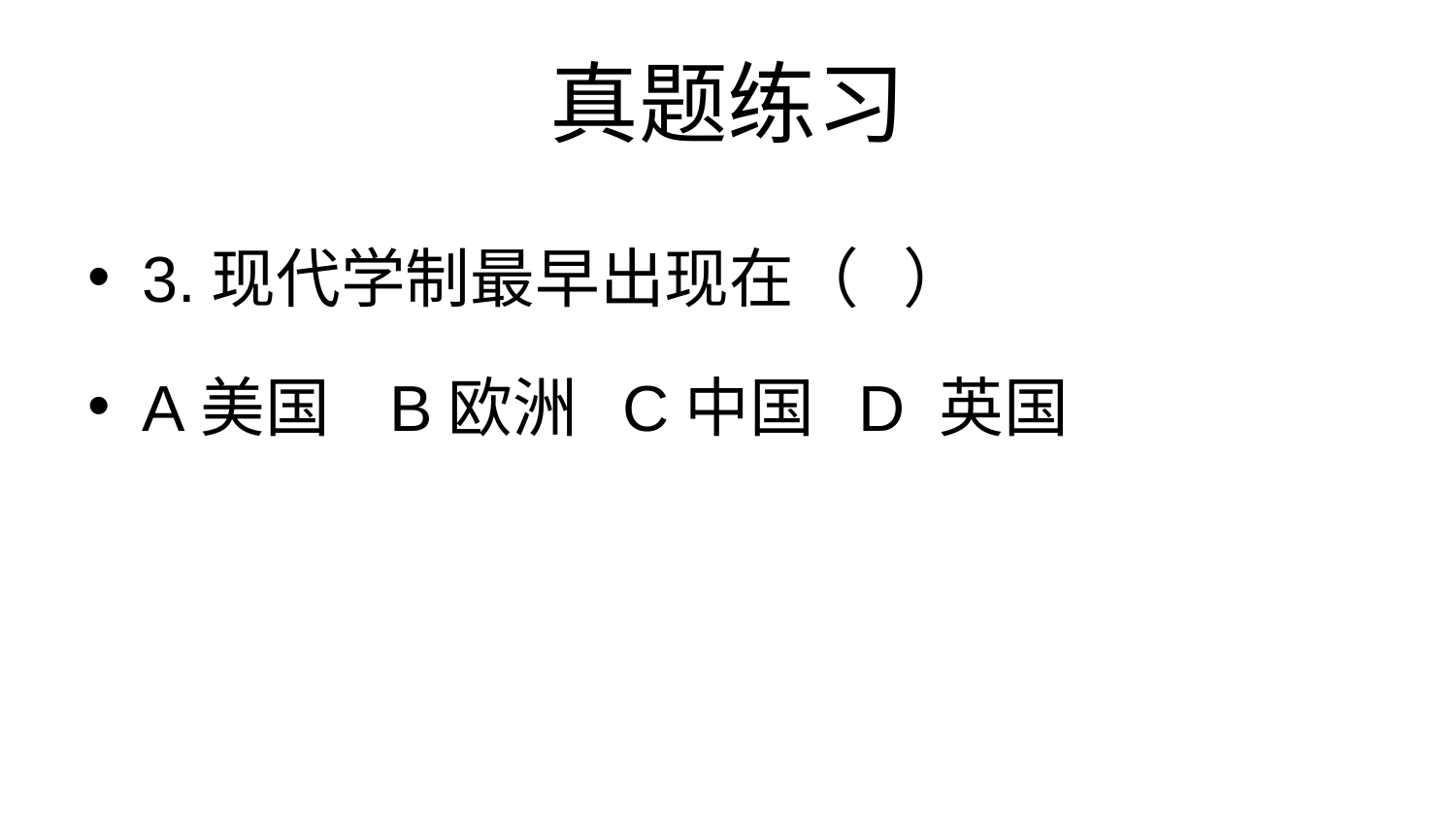

# 真题练习
3.现代学制最早出现在（   ）
A美国   B欧洲  C中国  D 英国